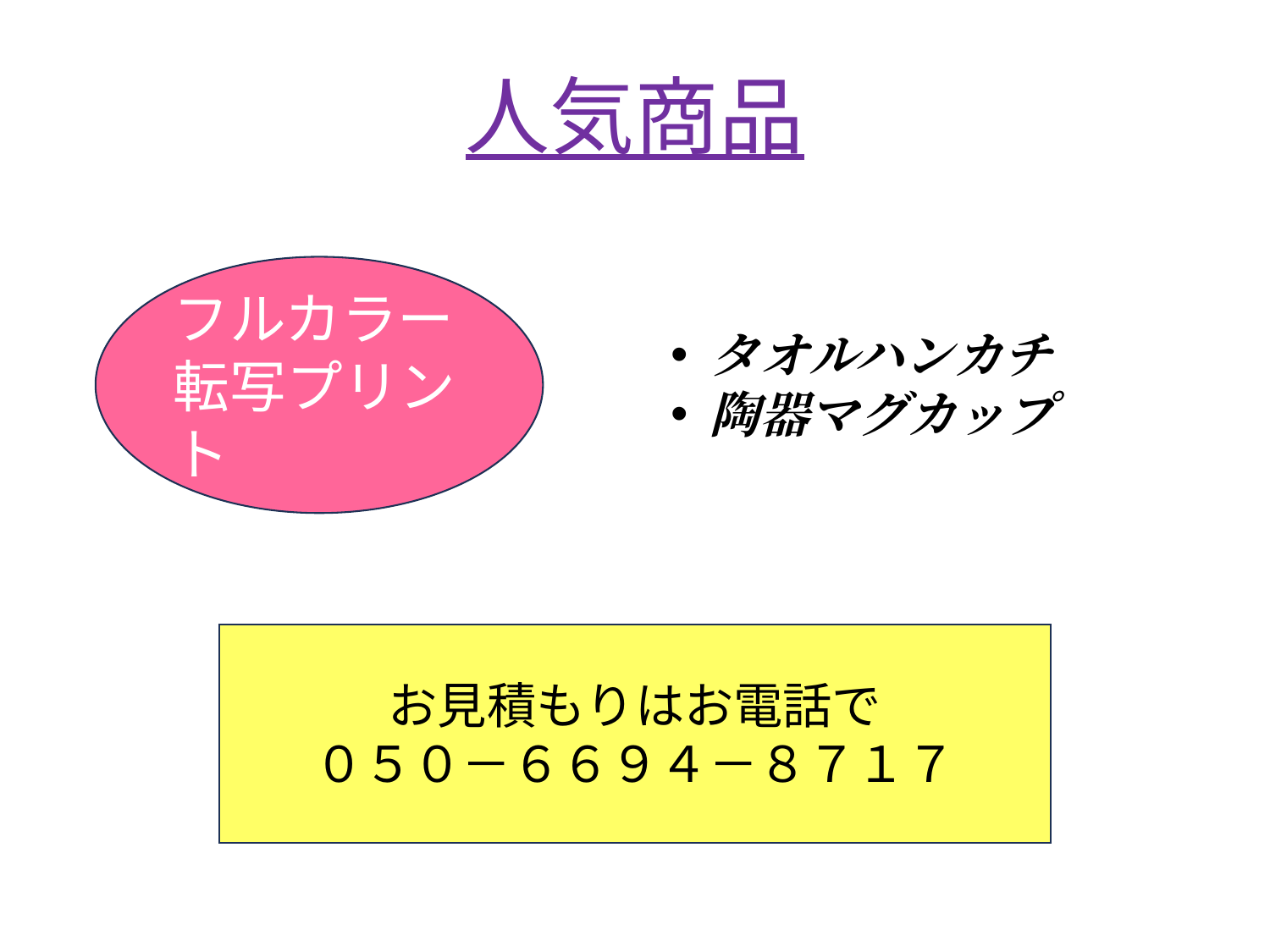

人気商品
フルカラー転写プリント
タオルハンカチ
陶器マグカップ
お見積もりはお電話で
０５０－６６９４－８７１７